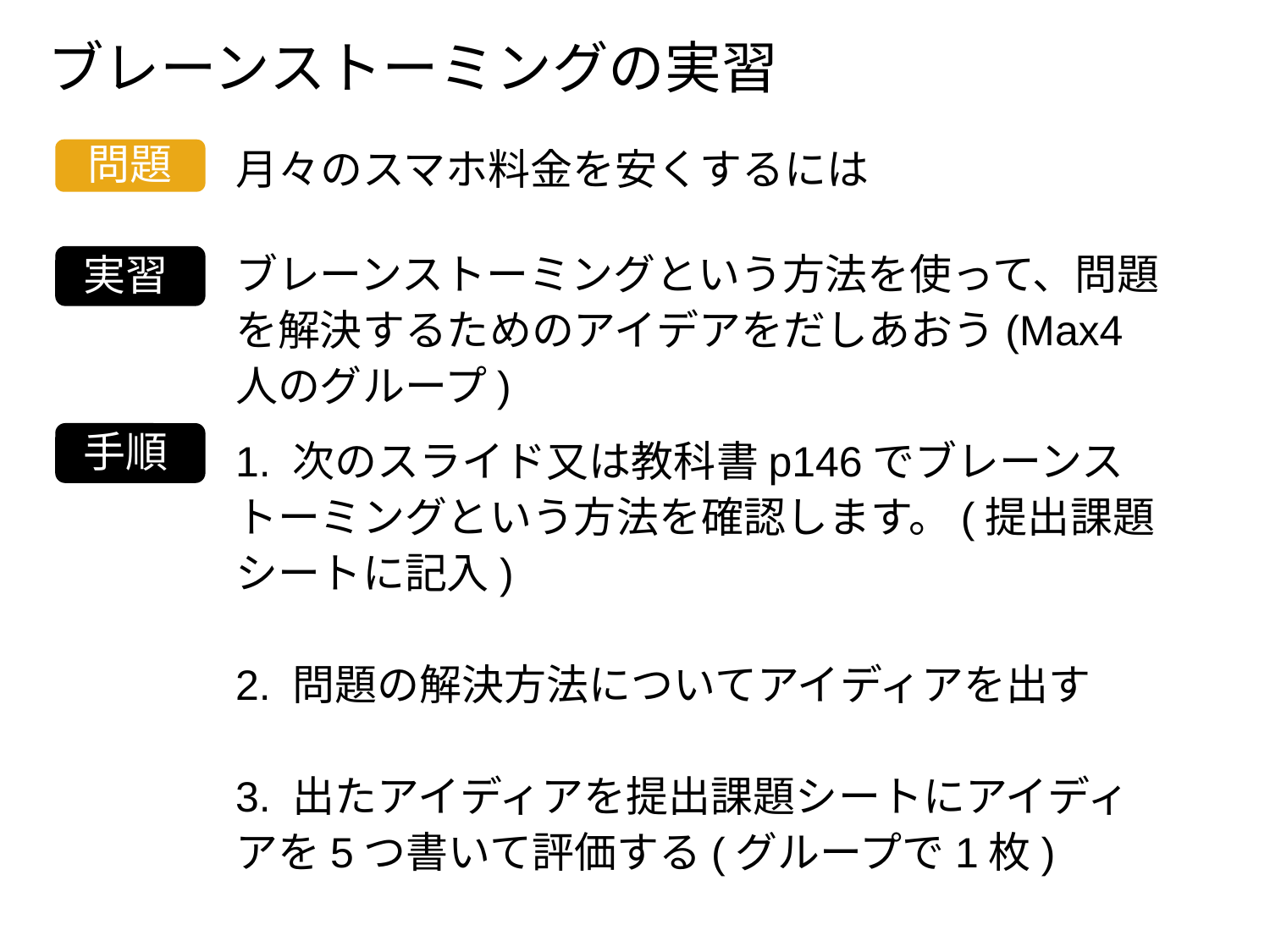

ブレーンストーミングの実習
月々のスマホ料金を安くするには
問題
ブレーンストーミングという方法を使って、問題を解決するためのアイデアをだしあおう(Max4人のグループ)
実習
手順
1. 次のスライド又は教科書p146でブレーンストーミングという方法を確認します。(提出課題シートに記入)

2. 問題の解決方法についてアイディアを出す

3. 出たアイディアを提出課題シートにアイディアを5つ書いて評価する(グループで1枚)